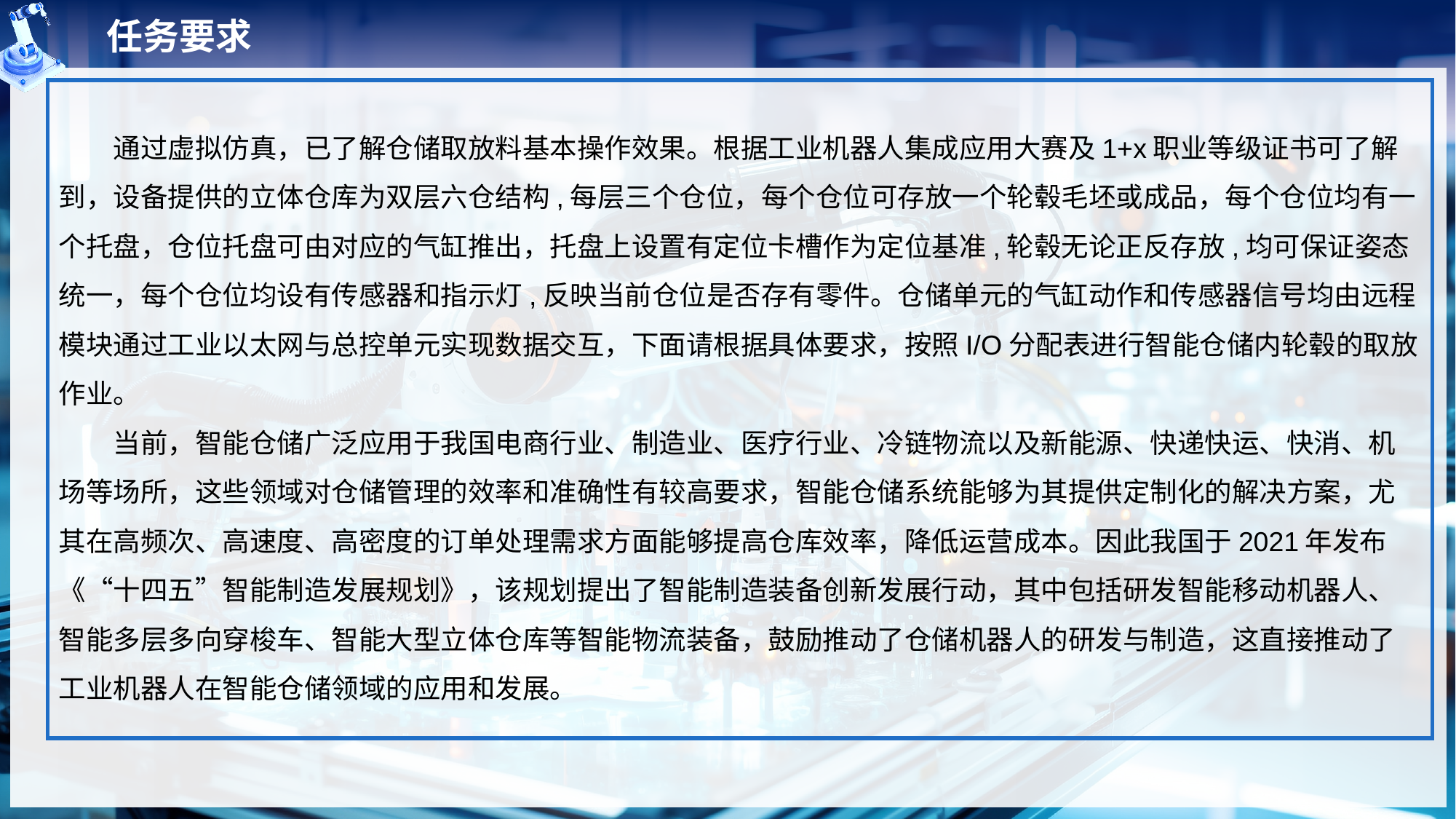

任务要求
通过虚拟仿真，已了解仓储取放料基本操作效果。根据工业机器人集成应用大赛及1+x职业等级证书可了解到，设备提供的立体仓库为双层六仓结构,每层三个仓位，每个仓位可存放一个轮毂毛坯或成品，每个仓位均有一个托盘，仓位托盘可由对应的气缸推出，托盘上设置有定位卡槽作为定位基准,轮毂无论正反存放,均可保证姿态统一，每个仓位均设有传感器和指示灯,反映当前仓位是否存有零件。仓储单元的气缸动作和传感器信号均由远程模块通过工业以太网与总控单元实现数据交互，下面请根据具体要求，按照I/O分配表进行智能仓储内轮毂的取放作业。
当前，智能仓储广泛应用于我国电商行业、制造业、医疗行业、冷链物流以及新能源、快递快运、快消、机场等场所，这些领域对仓储管理的效率和准确性有较高要求，智能仓储系统能够为其提供定制化的解决方案，尤其在高频次、高速度、高密度的订单处理需求方面能够提高仓库效率，降低运营成本。因此我国于2021年发布《“十四五”智能制造发展规划》，该规划提出了智能制造装备创新发展行动，其中包括研发智能移动机器人、智能多层多向穿梭车、智能大型立体仓库等智能物流装备，鼓励推动了仓储机器人的研发与制造，这直接推动了工业机器人在智能仓储领域的应用和发展。